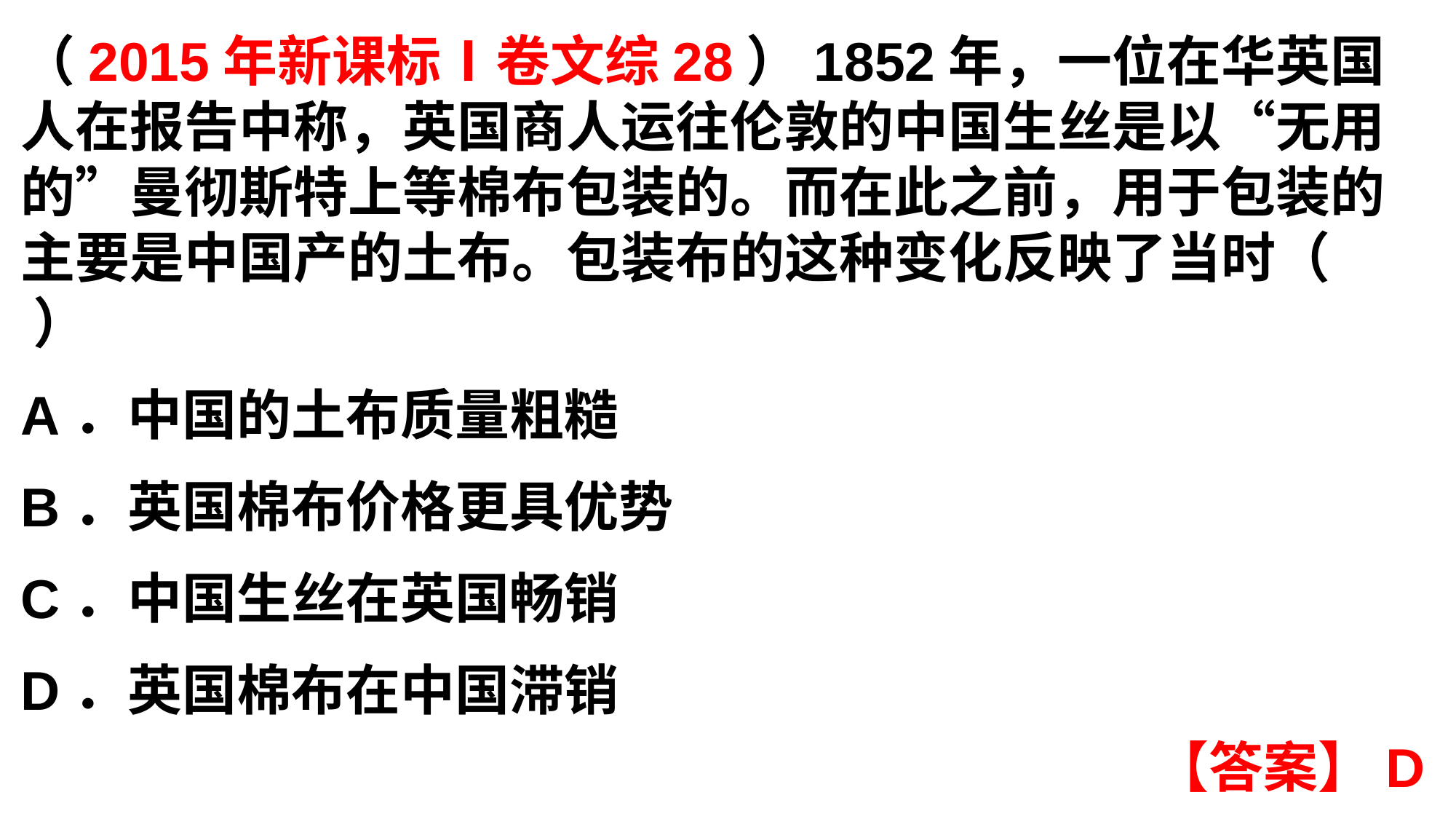

（2015年新课标Ⅰ卷文综28）1852年，一位在华英国人在报告中称，英国商人运往伦敦的中国生丝是以“无用的”曼彻斯特上等棉布包装的。而在此之前，用于包装的主要是中国产的土布。包装布的这种变化反映了当时（  ）A．中国的土布质量粗糙
B．英国棉布价格更具优势C．中国生丝在英国畅销
D．英国棉布在中国滞销

【答案】D